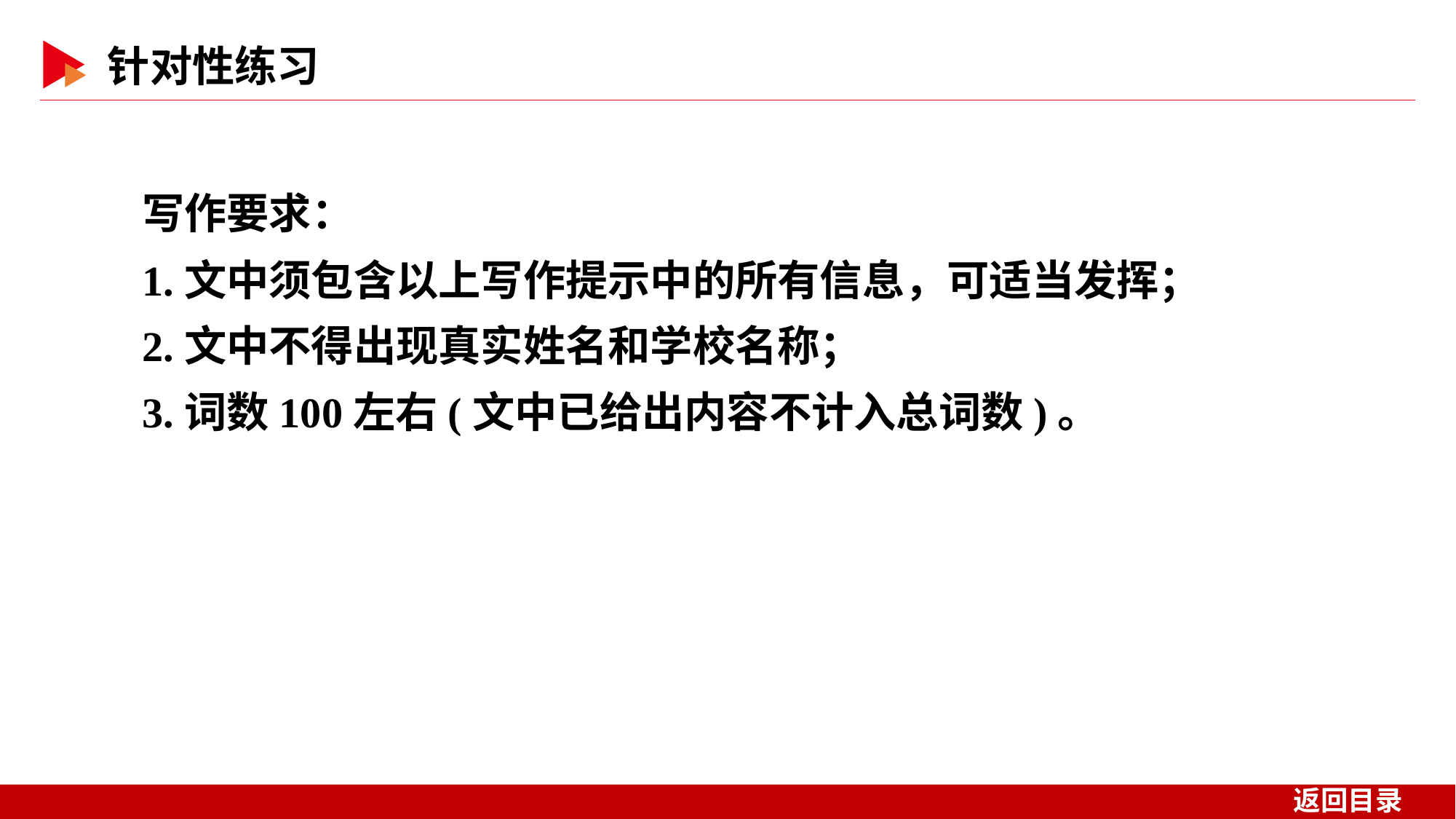

写作要求：
1.文中须包含以上写作提示中的所有信息，可适当发挥；
2.文中不得出现真实姓名和学校名称；
3.词数100左右(文中已给出内容不计入总词数)。